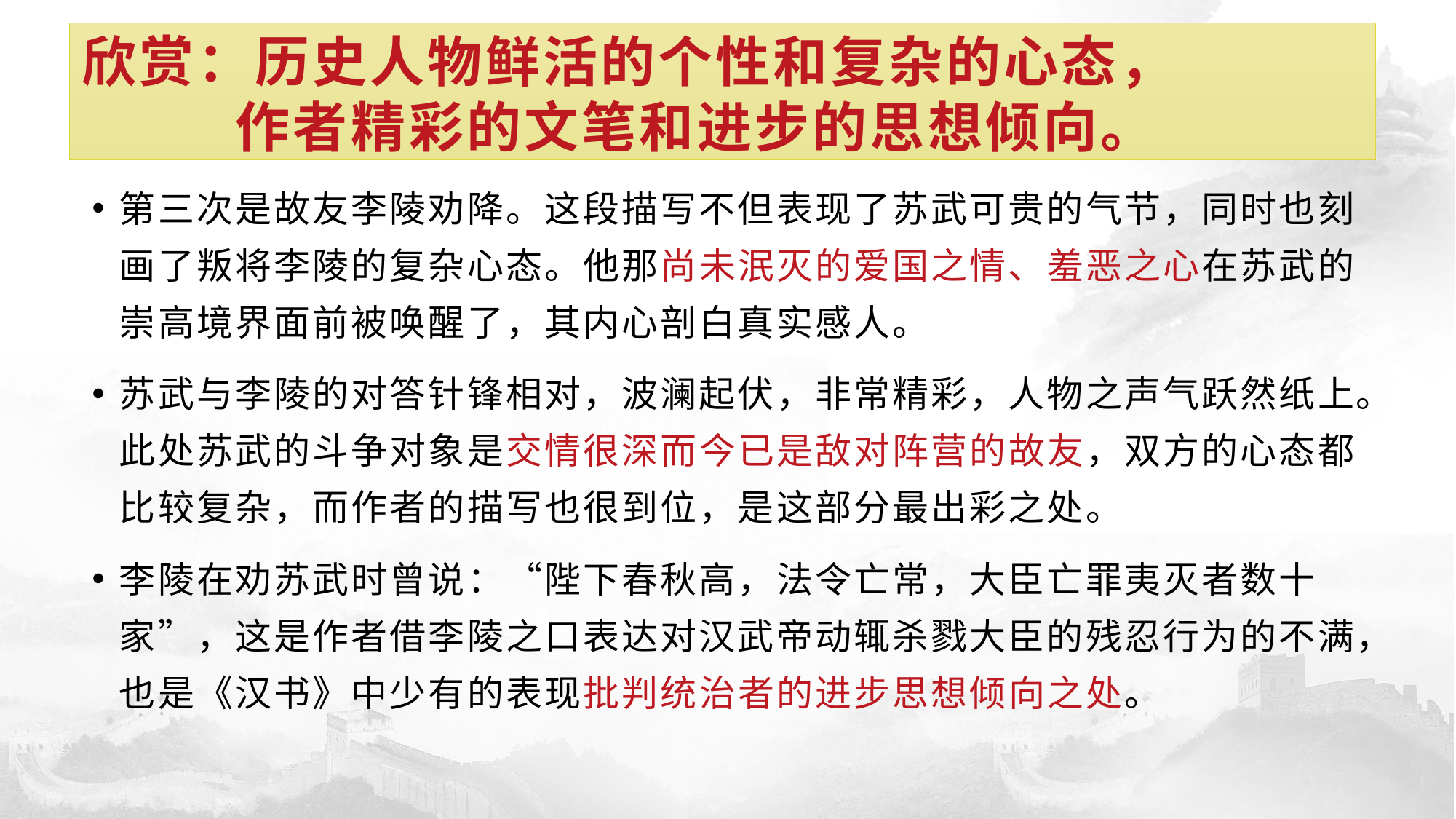

# 欣赏：历史人物鲜活的个性和复杂的心态， 作者精彩的文笔和进步的思想倾向。
第三次是故友李陵劝降。这段描写不但表现了苏武可贵的气节，同时也刻画了叛将李陵的复杂心态。他那尚未泯灭的爱国之情、羞恶之心在苏武的崇高境界面前被唤醒了，其内心剖白真实感人。
苏武与李陵的对答针锋相对，波澜起伏，非常精彩，人物之声气跃然纸上。此处苏武的斗争对象是交情很深而今已是敌对阵营的故友，双方的心态都比较复杂，而作者的描写也很到位，是这部分最出彩之处。
李陵在劝苏武时曾说：“陛下春秋高，法令亡常，大臣亡罪夷灭者数十家”，这是作者借李陵之口表达对汉武帝动辄杀戮大臣的残忍行为的不满，也是《汉书》中少有的表现批判统治者的进步思想倾向之处。